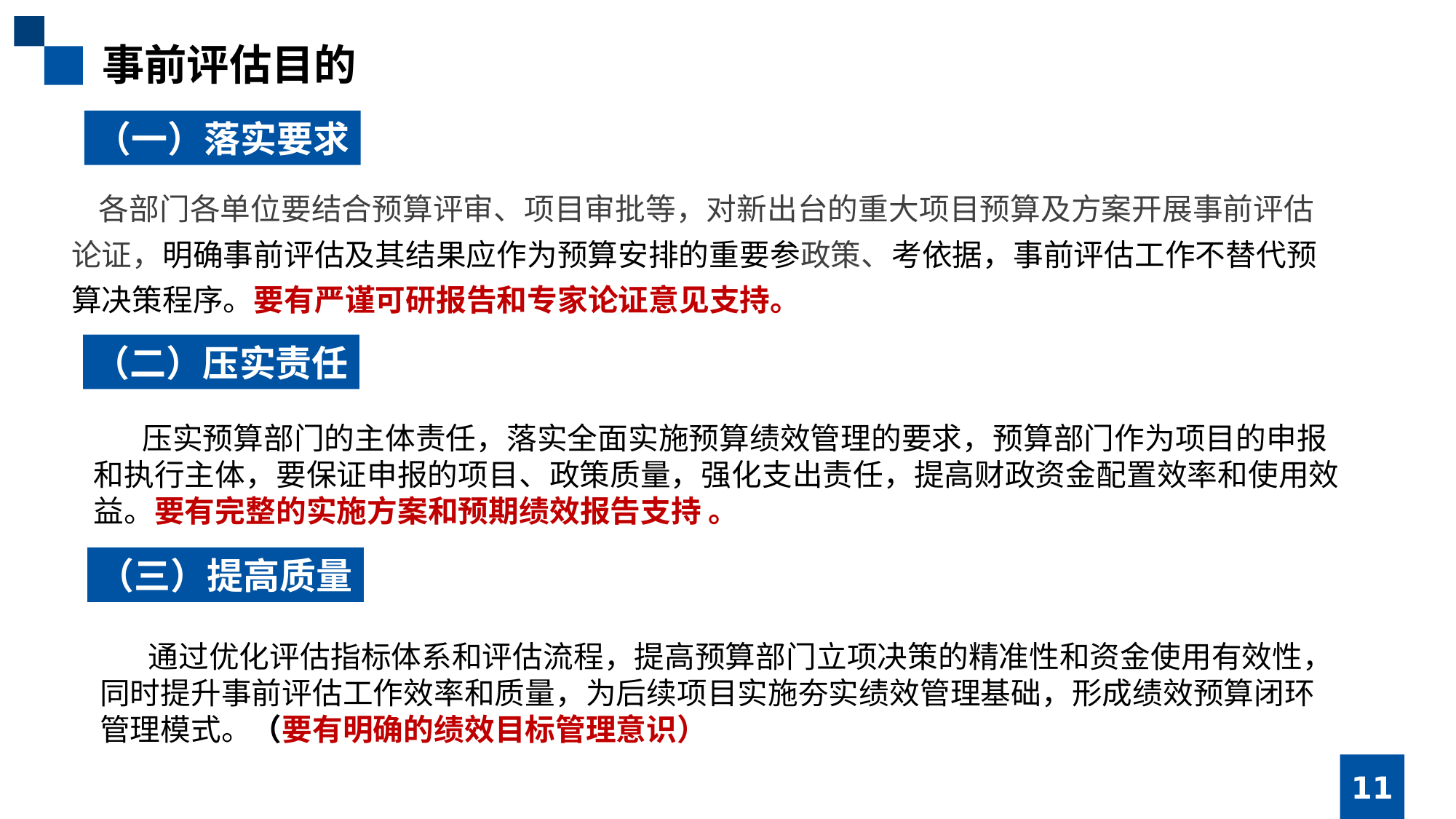

事前评估目的
（一）落实要求
   各部门各单位要结合预算评审、项目审批等，对新出台的重大项目预算及方案开展事前评估论证，明确事前评估及其结果应作为预算安排的重要参政策、考依据，事前评估工作不替代预算决策程序。要有严谨可研报告和专家论证意见支持。

（二）压实责任
压实预算部门的主体责任，落实全面实施预算绩效管理的要求，预算部门作为项目的申报和执行主体，要保证申报的项目、政策质量，强化支出责任，提高财政资金配置效率和使用效益。要有完整的实施方案和预期绩效报告支持 。
（三）提高质量
通过优化评估指标体系和评估流程，提高预算部门立项决策的精准性和资金使用有效性，同时提升事前评估工作效率和质量，为后续项目实施夯实绩效管理基础，形成绩效预算闭环管理模式。（要有明确的绩效目标管理意识）
11